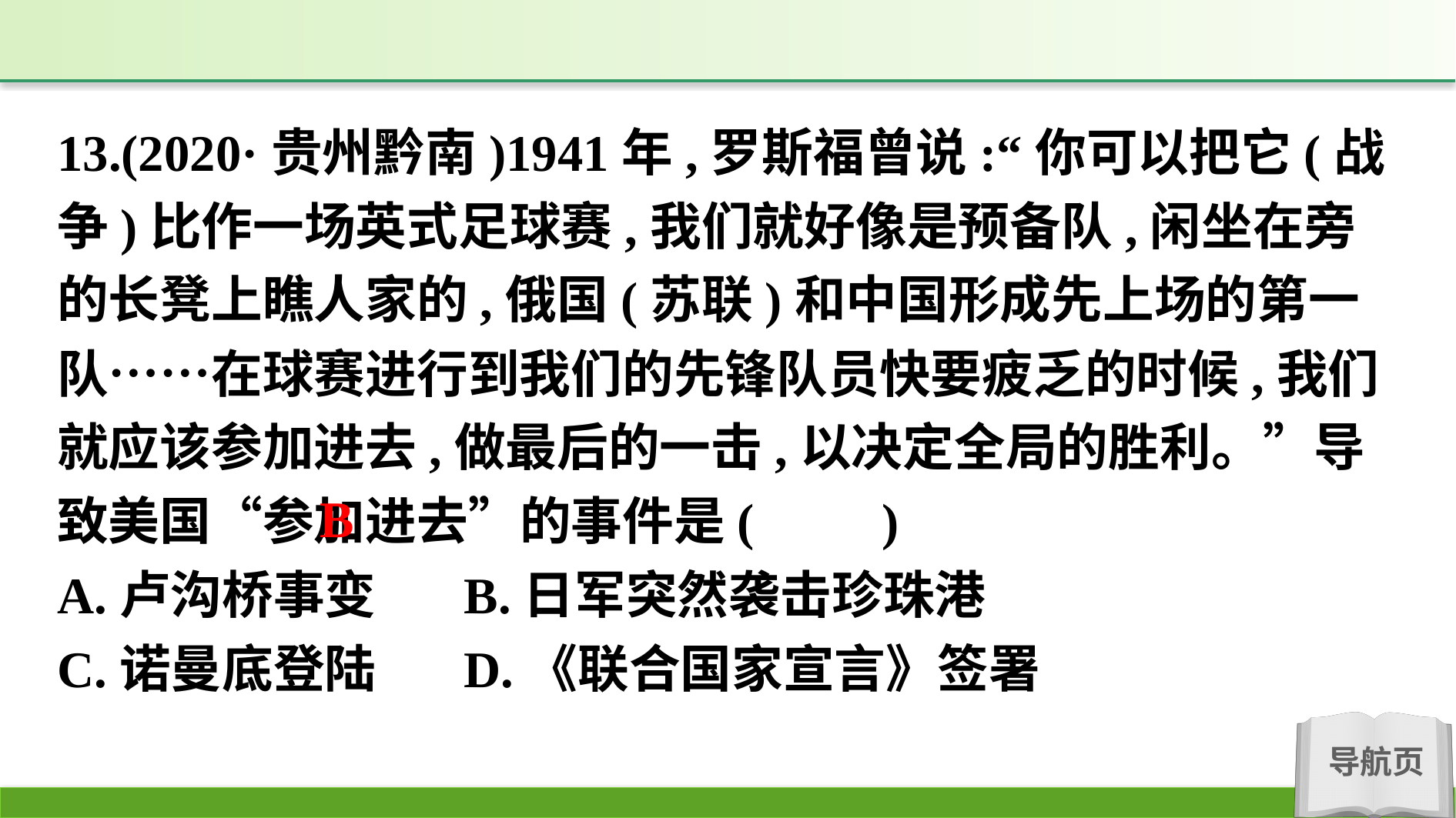

13.(2020·贵州黔南)1941年,罗斯福曾说:“你可以把它(战争)比作一场英式足球赛,我们就好像是预备队,闲坐在旁的长凳上瞧人家的,俄国(苏联)和中国形成先上场的第一队……在球赛进行到我们的先锋队员快要疲乏的时候,我们就应该参加进去,做最后的一击,以决定全局的胜利。”导致美国“参加进去”的事件是(　　)
A.卢沟桥事变		B.日军突然袭击珍珠港
C.诺曼底登陆		D.《联合国家宣言》签署
B